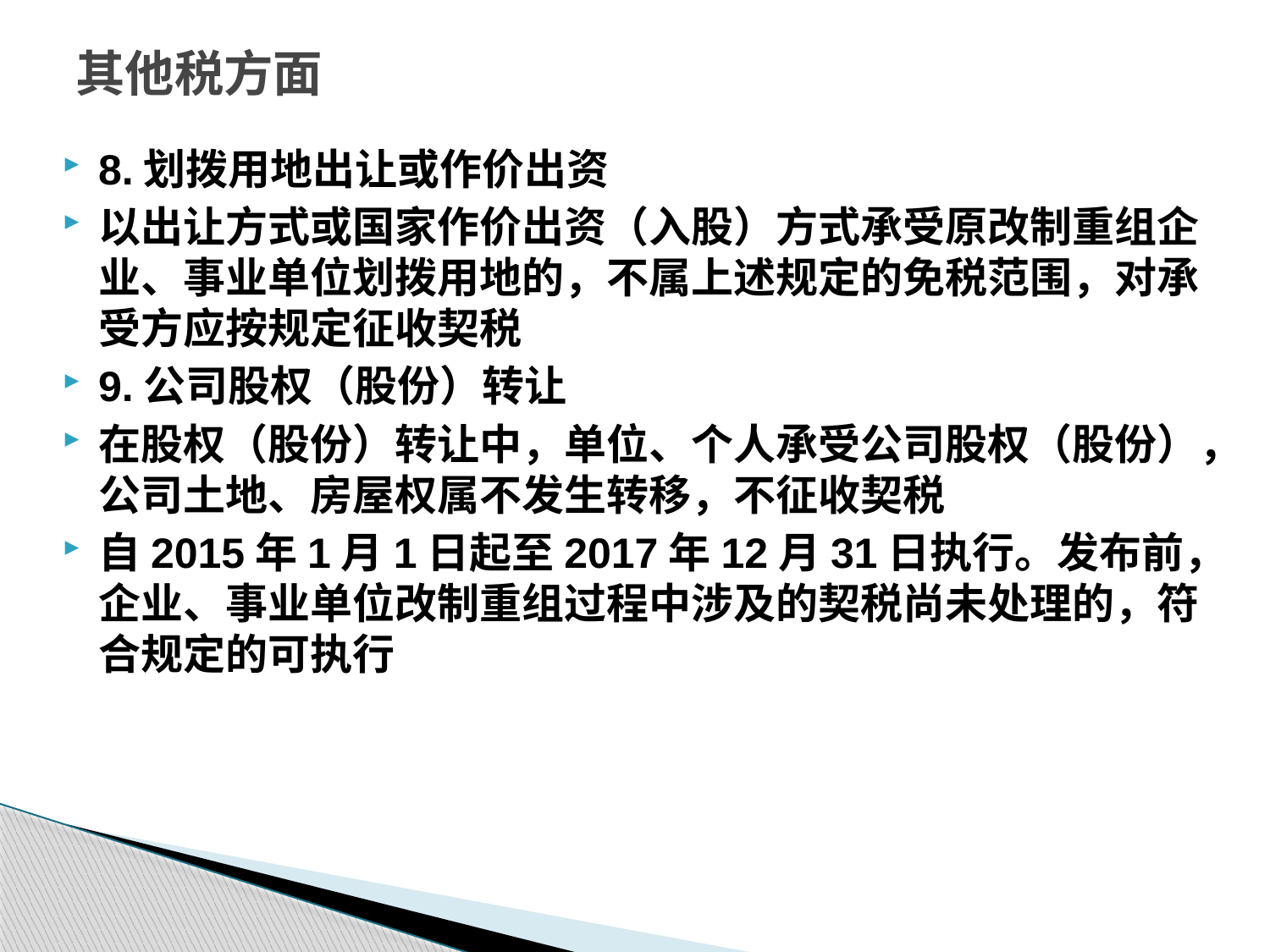

# 其他税方面
8.划拨用地出让或作价出资
以出让方式或国家作价出资（入股）方式承受原改制重组企业、事业单位划拨用地的，不属上述规定的免税范围，对承受方应按规定征收契税
9.公司股权（股份）转让
在股权（股份）转让中，单位、个人承受公司股权（股份），公司土地、房屋权属不发生转移，不征收契税
自2015年1月1日起至2017年12月31日执行。发布前，企业、事业单位改制重组过程中涉及的契税尚未处理的，符合规定的可执行